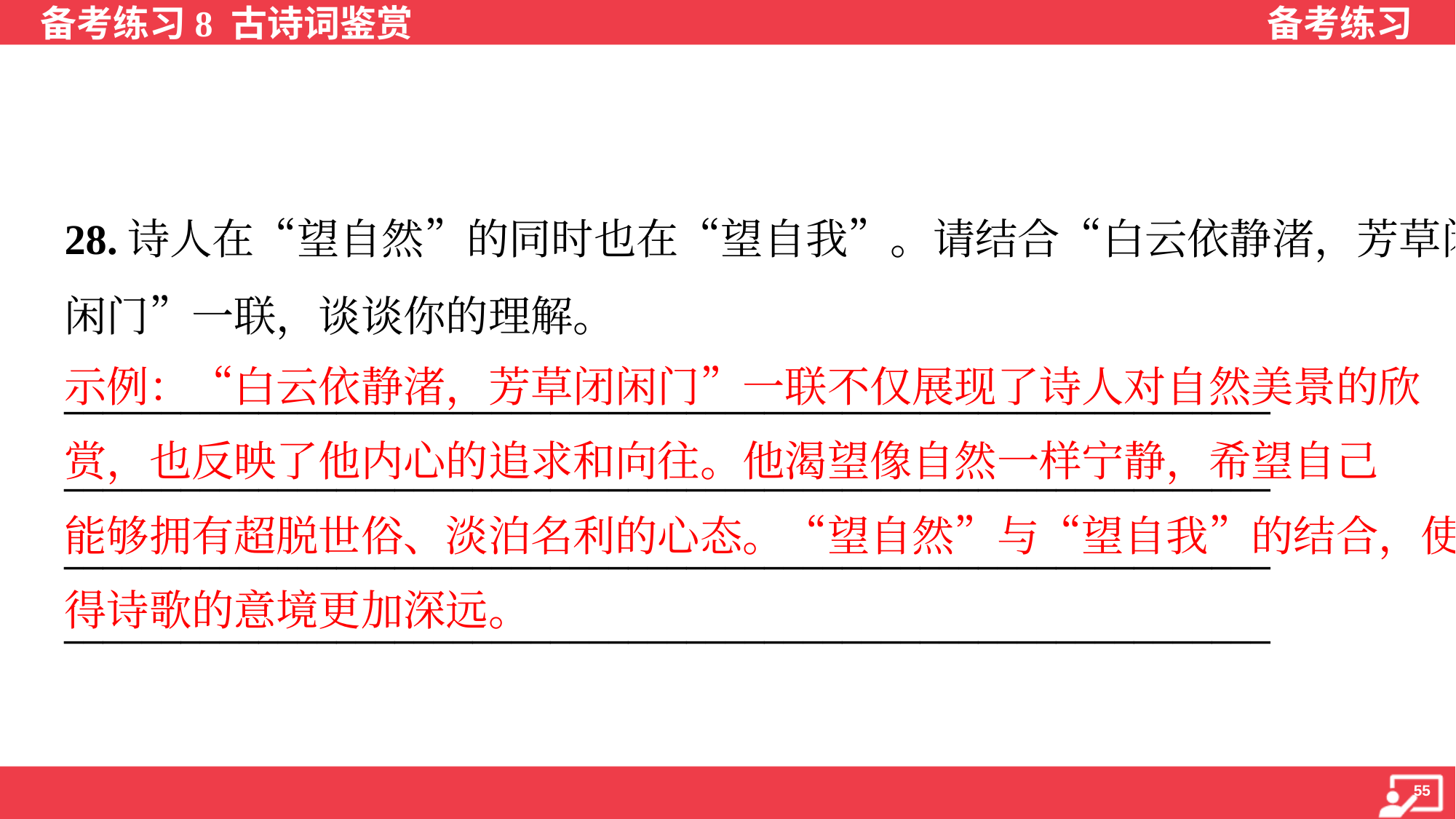

28.诗人在“望自然”的同时也在“望自我”。请结合“白云依静渚，芳草闭
闲门”一联，谈谈你的理解。
______________________________________________________________
______________________________________________________________
______________________________________________________________
______________________________________________________________
示例：“白云依静渚，芳草闭闲门”一联不仅展现了诗人对自然美景的欣
赏，也反映了他内心的追求和向往。他渴望像自然一样宁静，希望自己
能够拥有超脱世俗、淡泊名利的心态。“望自然”与“望自我”的结合，使
得诗歌的意境更加深远。